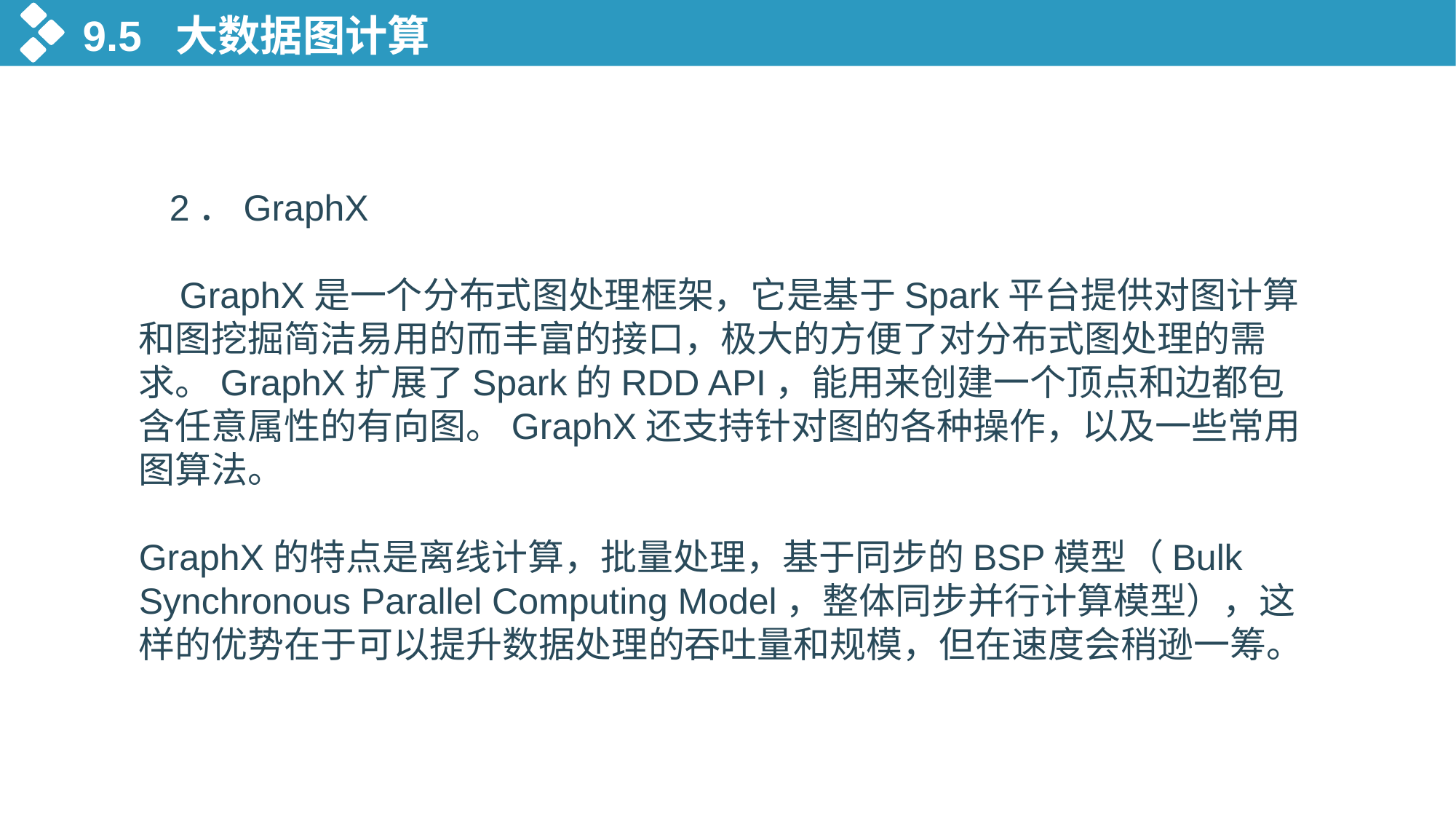

9.5  大数据图计算

   2．GraphX

    GraphX是一个分布式图处理框架，它是基于Spark平台提供对图计算和图挖掘简洁易用的而丰富的接口，极大的方便了对分布式图处理的需求。GraphX扩展了Spark的RDD API，能用来创建一个顶点和边都包含任意属性的有向图。GraphX还支持针对图的各种操作，以及一些常用图算法。

GraphX的特点是离线计算，批量处理，基于同步的BSP模型（Bulk Synchronous Parallel Computing Model，整体同步并行计算模型），这样的优势在于可以提升数据处理的吞吐量和规模，但在速度会稍逊一筹。